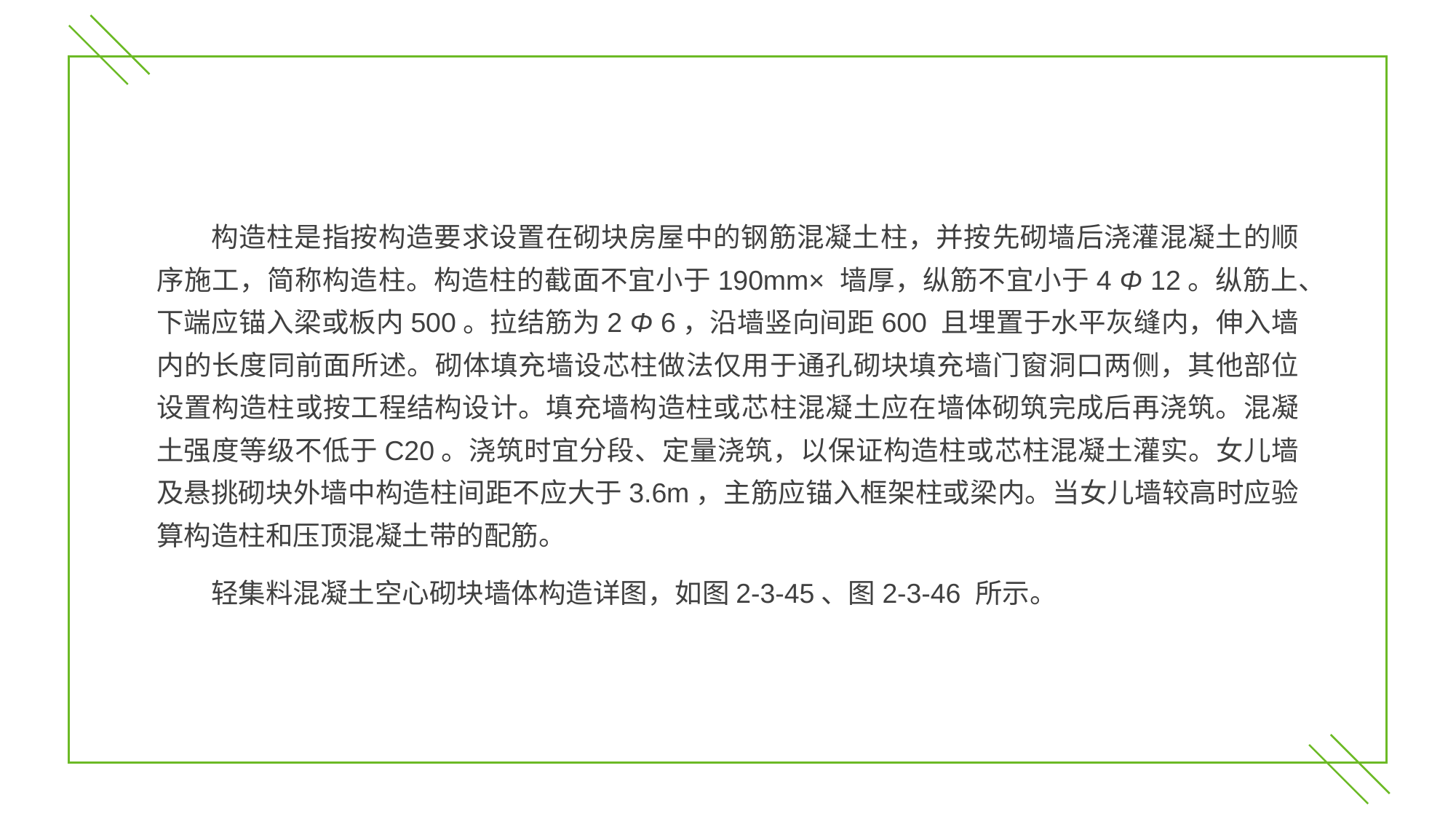

构造柱是指按构造要求设置在砌块房屋中的钢筋混凝土柱，并按先砌墙后浇灌混凝土的顺序施工，简称构造柱。构造柱的截面不宜小于190mm× 墙厚，纵筋不宜小于4 Φ 12。纵筋上、下端应锚入梁或板内500。拉结筋为2 Φ 6，沿墙竖向间距600 且埋置于水平灰缝内，伸入墙内的长度同前面所述。砌体填充墙设芯柱做法仅用于通孔砌块填充墙门窗洞口两侧，其他部位设置构造柱或按工程结构设计。填充墙构造柱或芯柱混凝土应在墙体砌筑完成后再浇筑。混凝土强度等级不低于C20。浇筑时宜分段、定量浇筑，以保证构造柱或芯柱混凝土灌实。女儿墙及悬挑砌块外墙中构造柱间距不应大于3.6m，主筋应锚入框架柱或梁内。当女儿墙较高时应验算构造柱和压顶混凝土带的配筋。
轻集料混凝土空心砌块墙体构造详图，如图2-3-45、图2-3-46 所示。